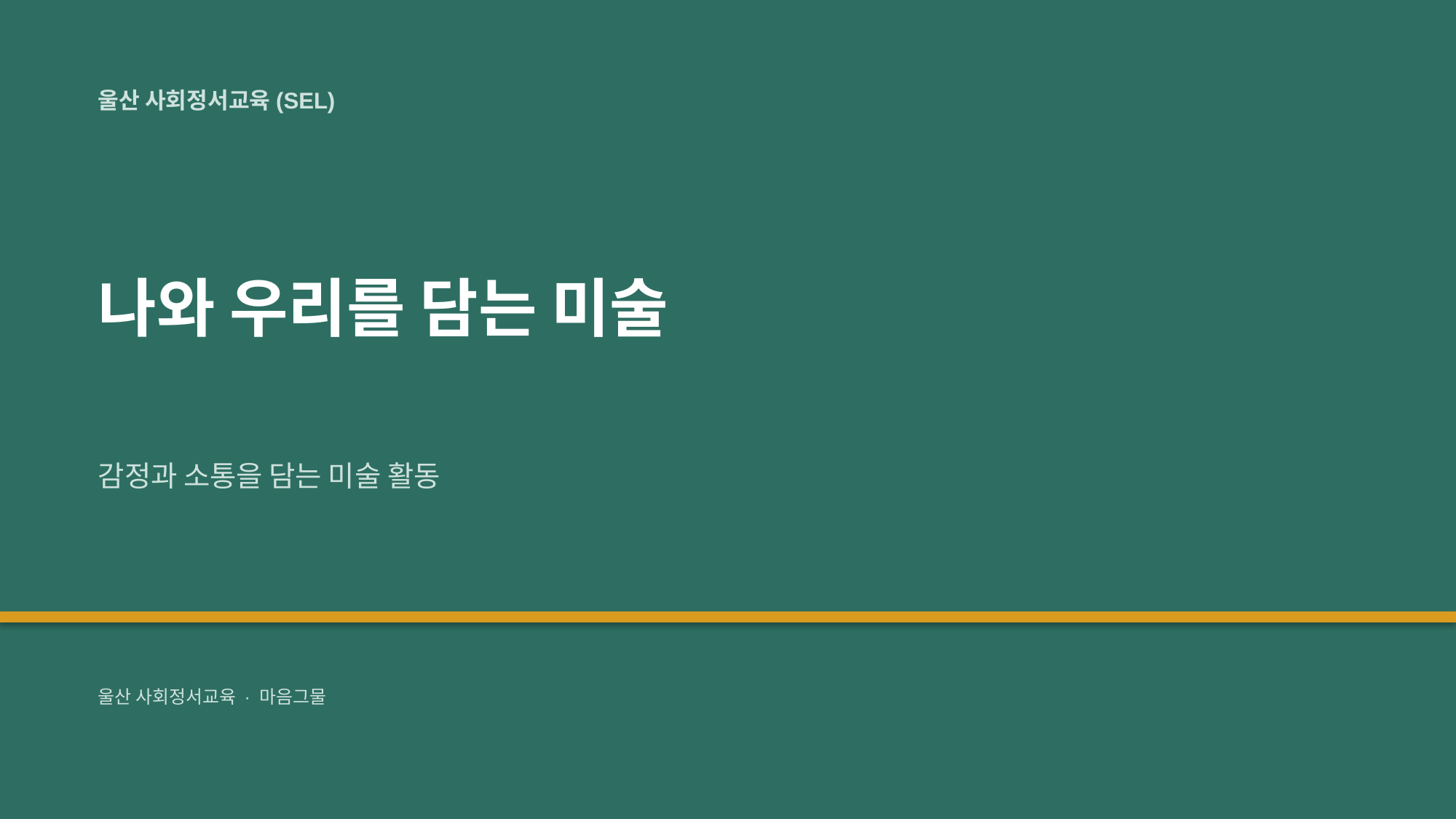

울산 사회정서교육(SEL)
나와 우리를 담는 미술
감정과 소통을 담는 미술 활동

울산 사회정서교육 · 마음그물